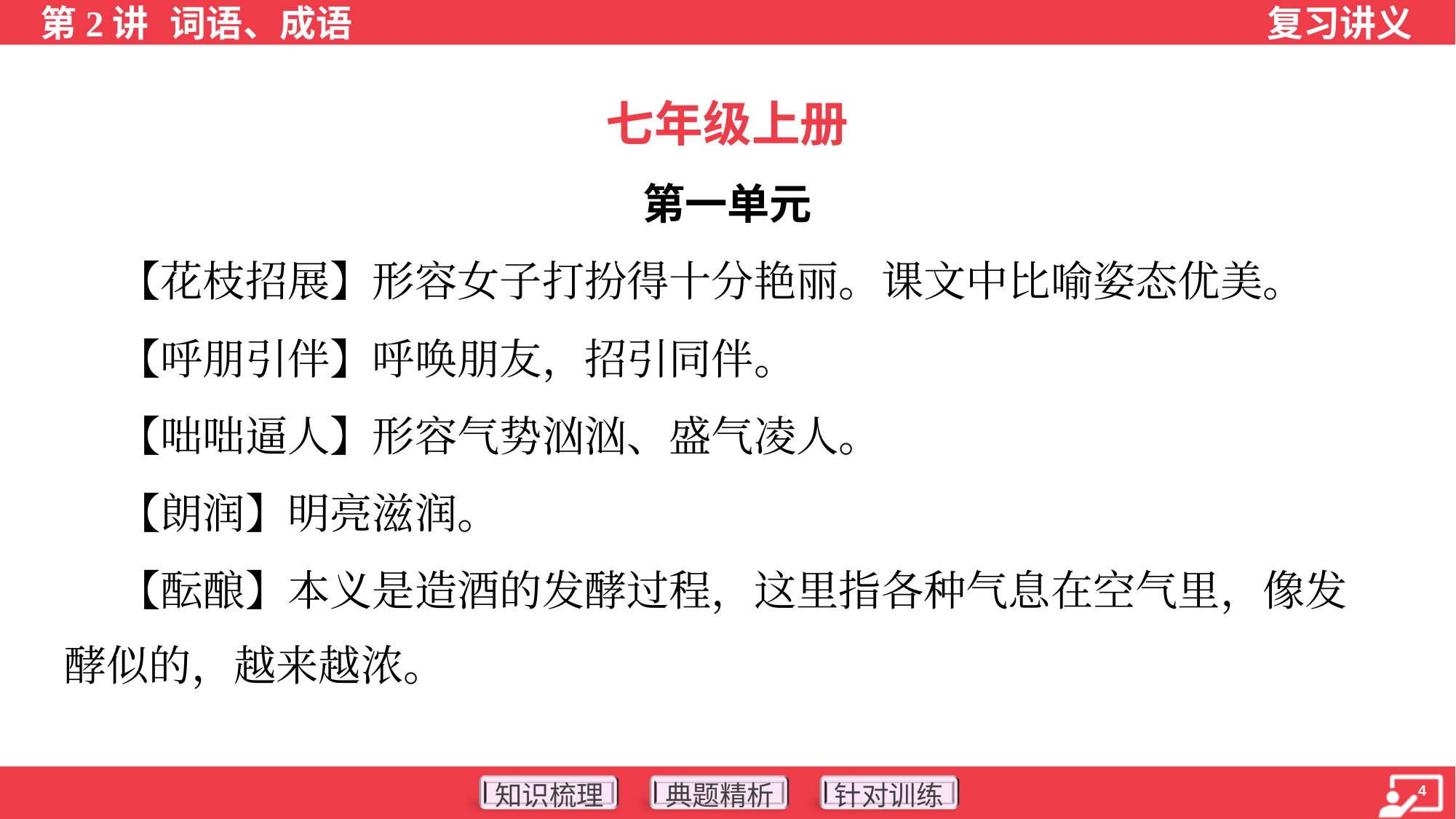

七年级上册
第一单元
    【花枝招展】形容女子打扮得十分艳丽。课文中比喻姿态优美。
    【呼朋引伴】呼唤朋友，招引同伴。
    【咄咄逼人】形容气势汹汹、盛气凌人。
    【朗润】明亮滋润。
    【酝酿】本义是造酒的发酵过程，这里指各种气息在空气里，像发
酵似的，越来越浓。